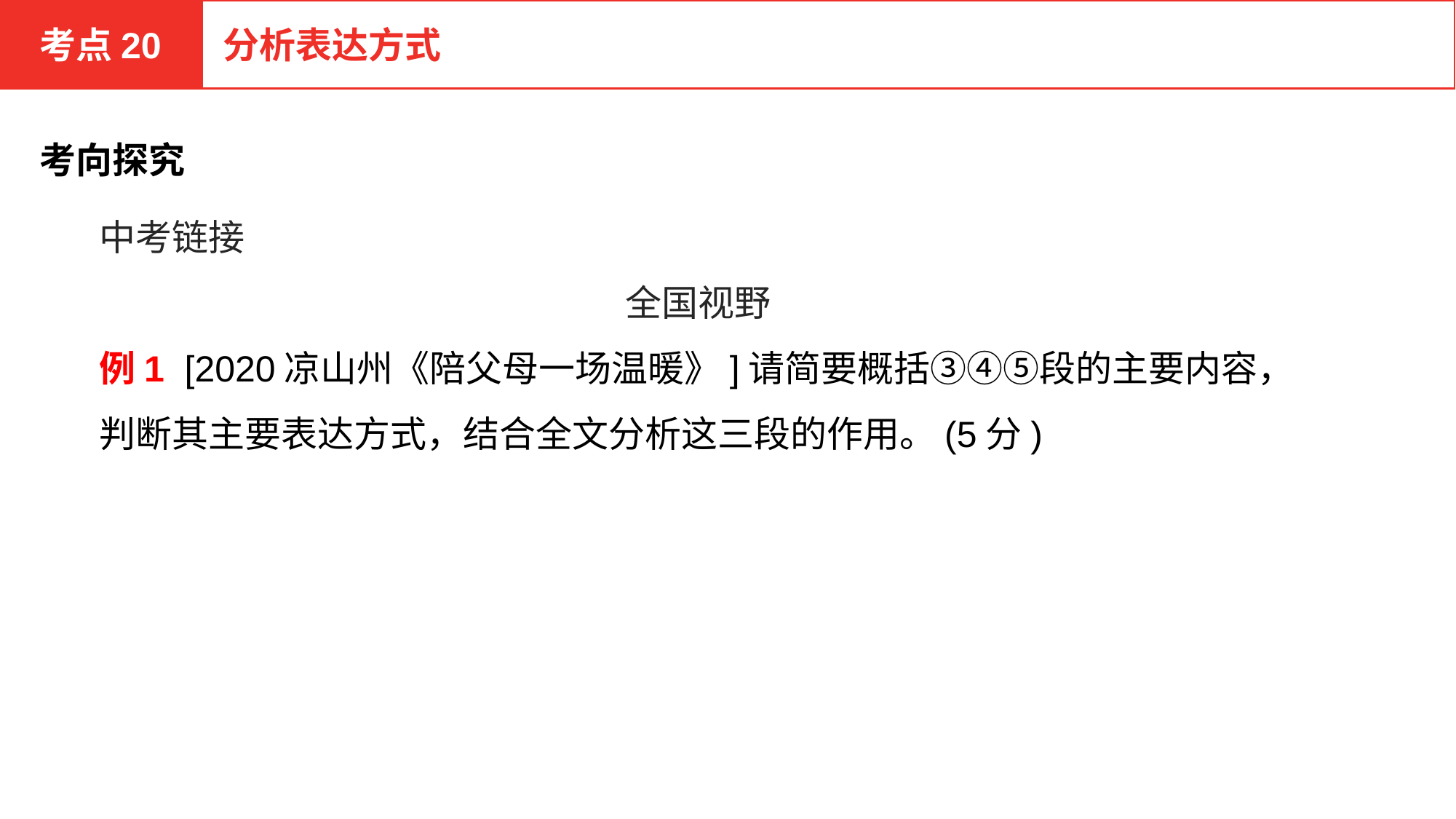

考点20
分析表达方式
考向探究
中考链接
全国视野
例1  [2020凉山州《陪父母一场温暖》]请简要概括③④⑤段的主要内容，判断其主要表达方式，结合全文分析这三段的作用。(5分)